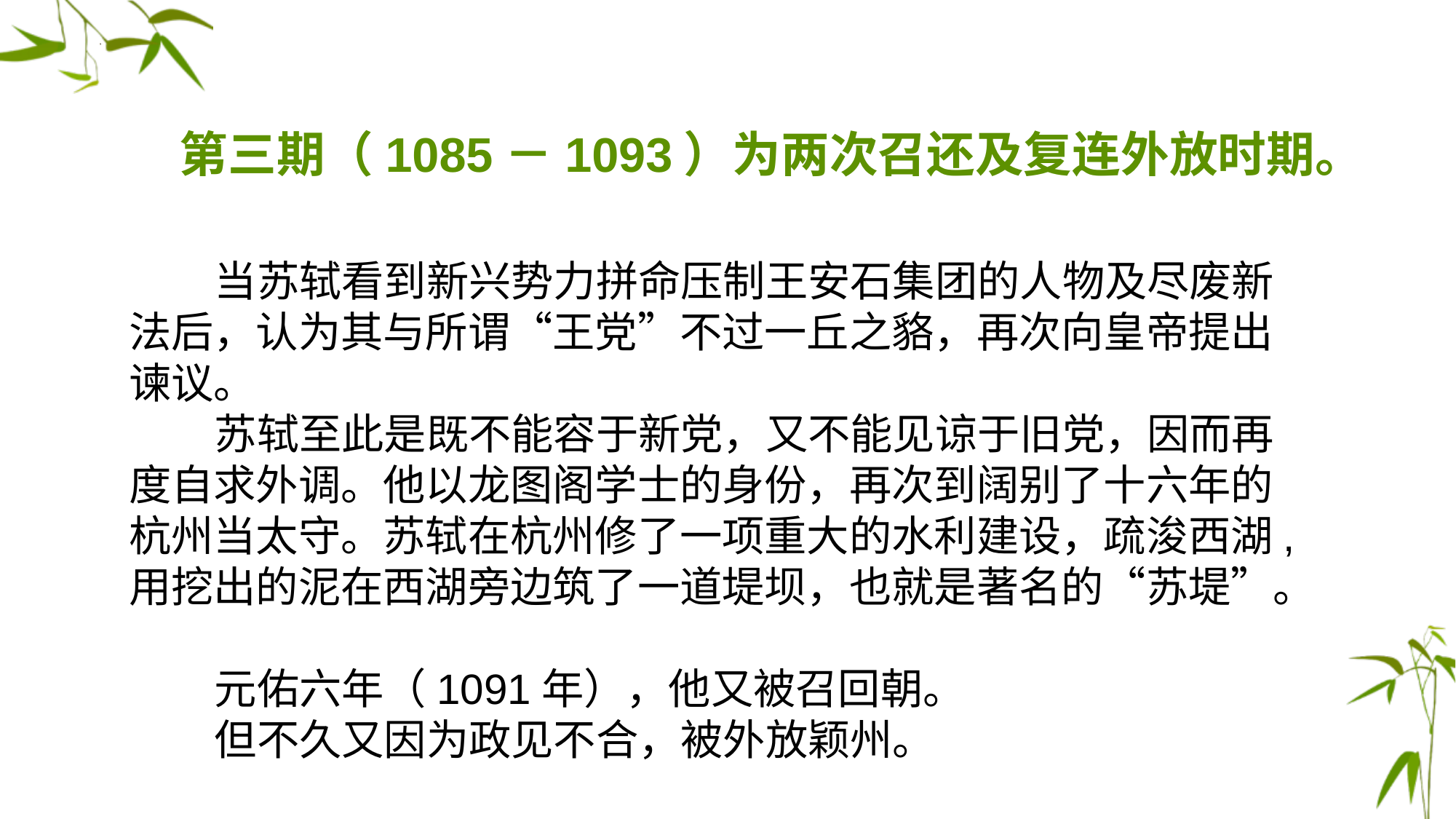

第三期（1085－1093）为两次召还及复连外放时期。
        当苏轼看到新兴势力拼命压制王安石集团的人物及尽废新法后，认为其与所谓“王党”不过一丘之貉，再次向皇帝提出谏议。
        苏轼至此是既不能容于新党，又不能见谅于旧党，因而再度自求外调。他以龙图阁学士的身份，再次到阔别了十六年的杭州当太守。苏轼在杭州修了一项重大的水利建设，疏浚西湖,用挖出的泥在西湖旁边筑了一道堤坝，也就是著名的“苏堤”。
        元佑六年（1091年），他又被召回朝。
        但不久又因为政见不合，被外放颖州。